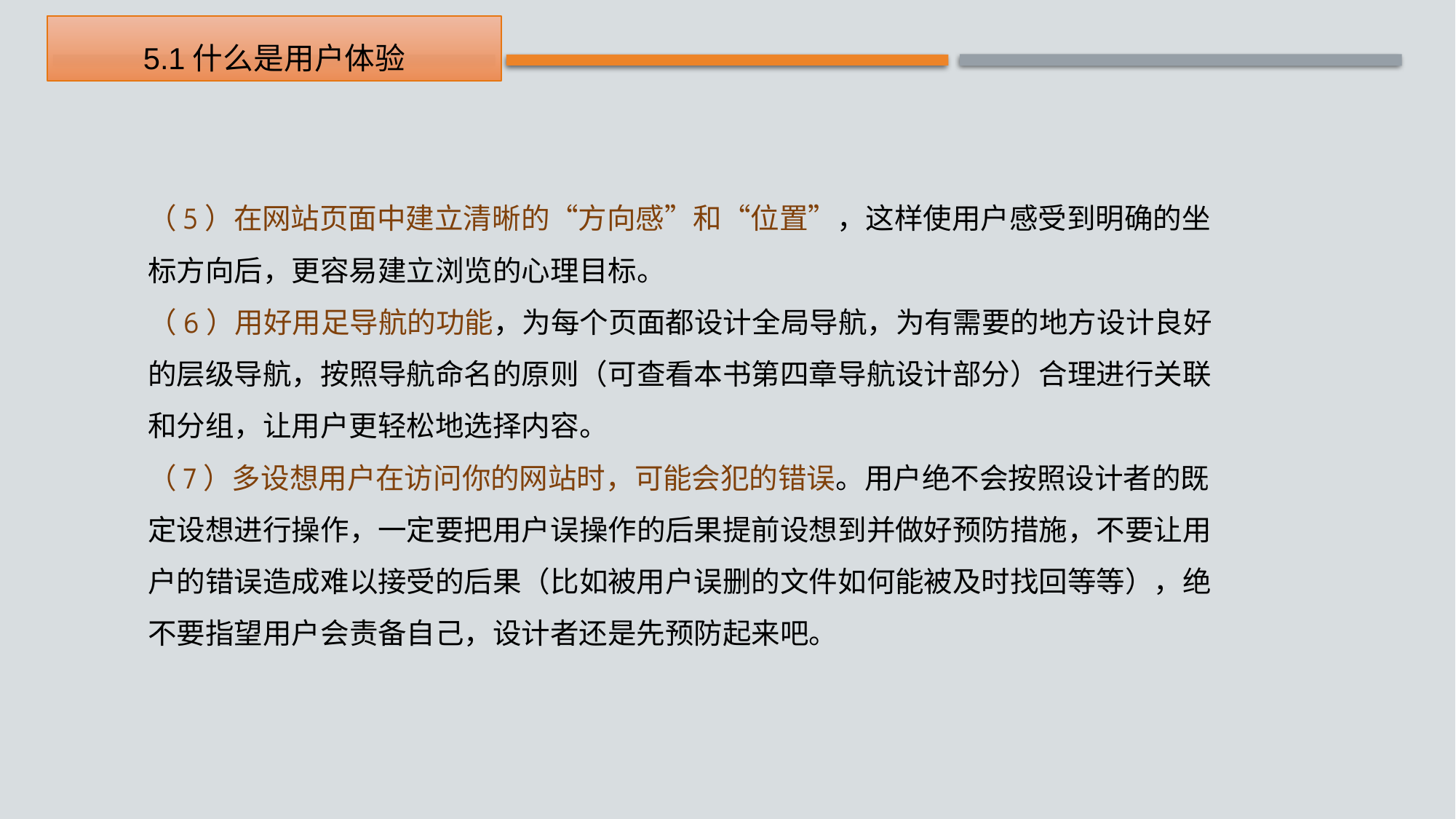

5.1什么是用户体验
（5）在网站页面中建立清晰的“方向感”和“位置”，这样使用户感受到明确的坐标方向后，更容易建立浏览的心理目标。
（6）用好用足导航的功能，为每个页面都设计全局导航，为有需要的地方设计良好的层级导航，按照导航命名的原则（可查看本书第四章导航设计部分）合理进行关联和分组，让用户更轻松地选择内容。
（7）多设想用户在访问你的网站时，可能会犯的错误。用户绝不会按照设计者的既定设想进行操作，一定要把用户误操作的后果提前设想到并做好预防措施，不要让用户的错误造成难以接受的后果（比如被用户误删的文件如何能被及时找回等等），绝不要指望用户会责备自己，设计者还是先预防起来吧。